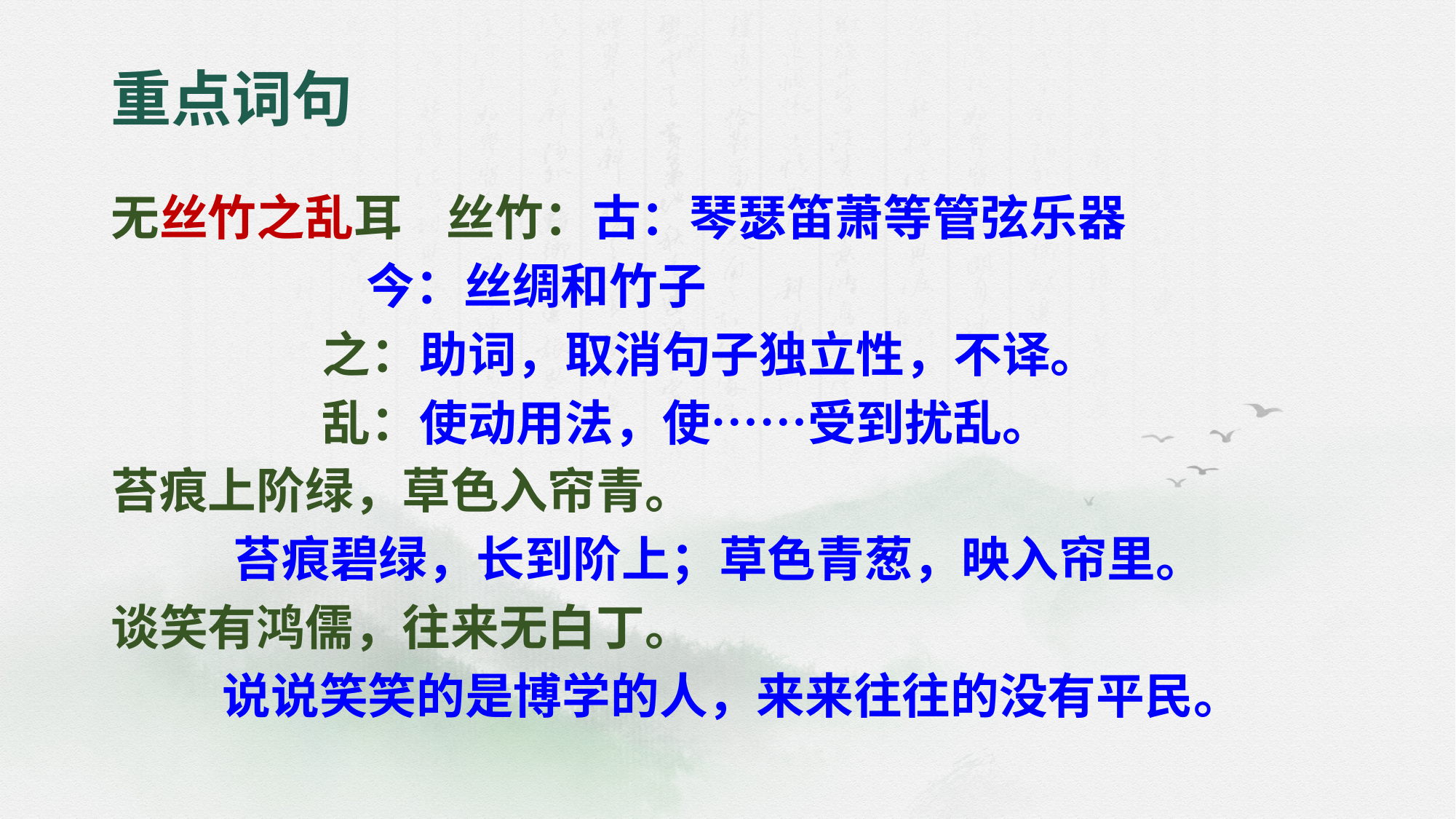

# 重点词句
无丝竹之乱耳    丝竹：古：琴瑟笛萧等管弦乐器
                      今：丝绸和竹子
                  之：助词，取消句子独立性，不译。
                  乱：使动用法，使……受到扰乱。
苔痕上阶绿，草色入帘青。
          苔痕碧绿，长到阶上；草色青葱，映入帘里。
谈笑有鸿儒，往来无白丁。
         说说笑笑的是博学的人，来来往往的没有平民。